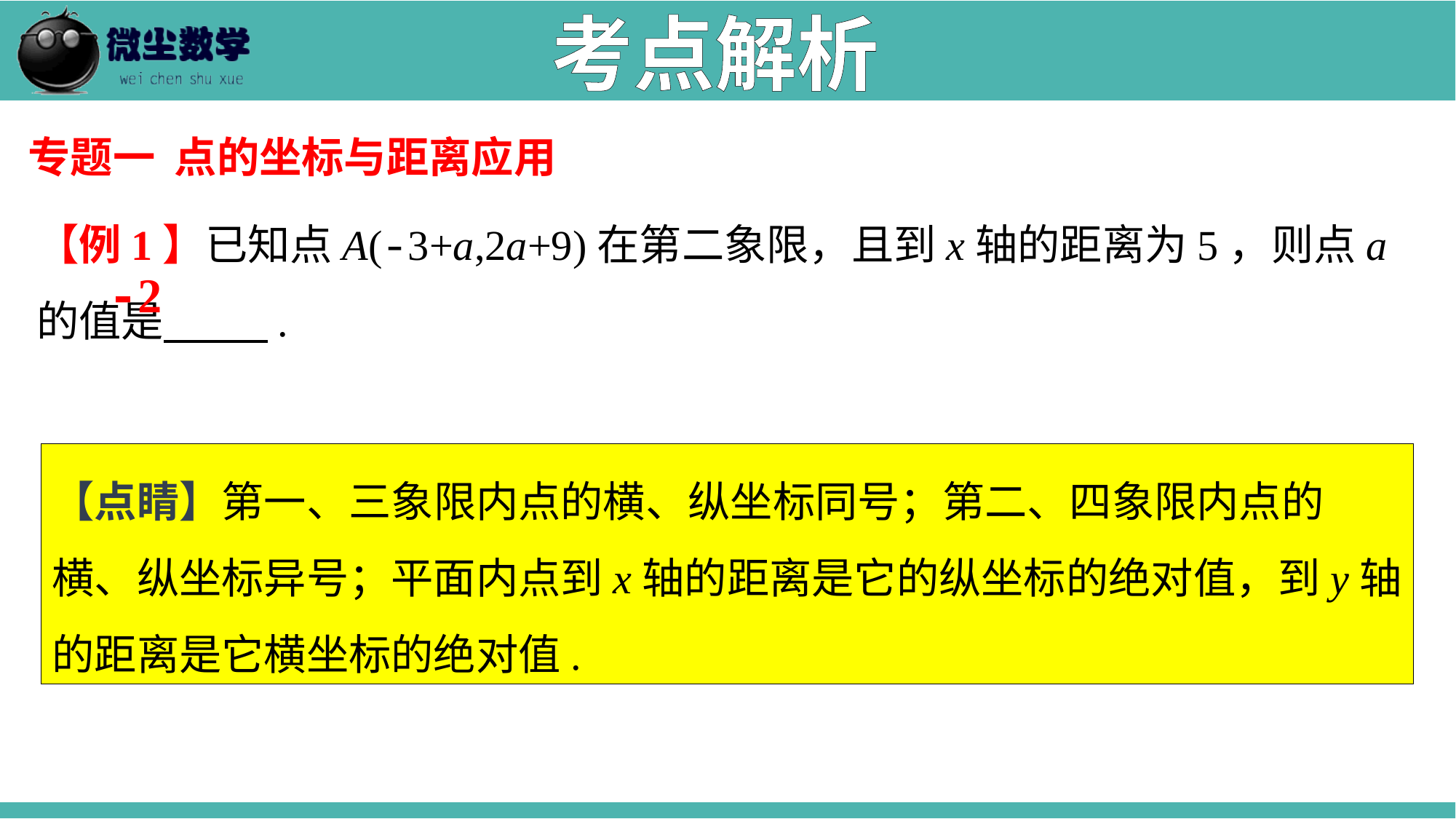

考点解析
专题一  点的坐标与距离应用
【例1】已知点A(-3+a,2a+9)在第二象限，且到x轴的距离为5，则点a的值是           .
-2
【点睛】第一、三象限内点的横、纵坐标同号；第二、四象限内点的横、纵坐标异号；平面内点到x轴的距离是它的纵坐标的绝对值，到y轴的距离是它横坐标的绝对值.